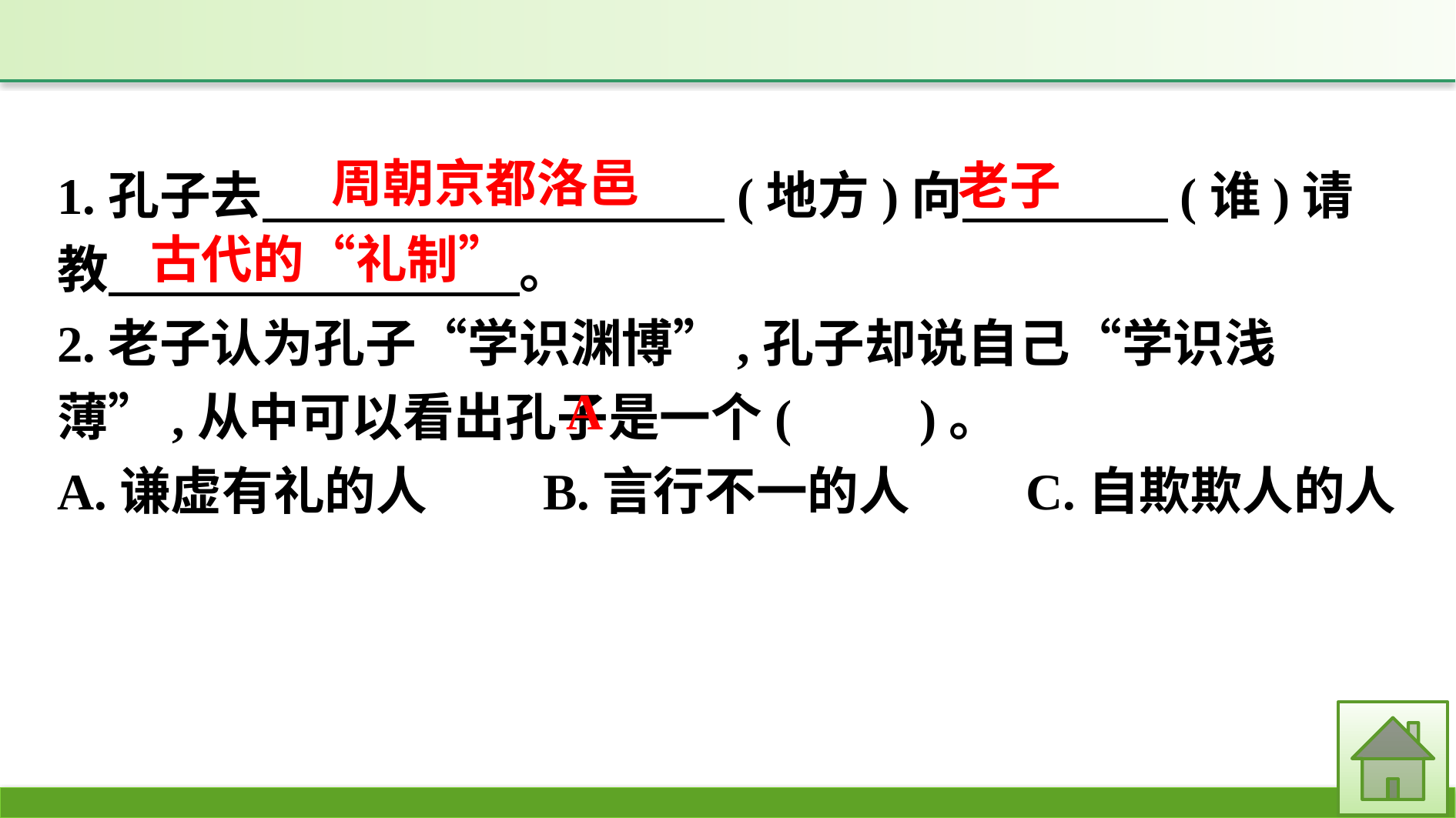

1.孔子去　　　　　　　　　(地方)向　　　　(谁)请教　　　　　　　　。
2.老子认为孔子“学识渊博”,孔子却说自己“学识浅薄”,从中可以看出孔子是一个(　　)。
A.谦虚有礼的人　　B.言行不一的人　　C.自欺欺人的人
周朝京都洛邑
老子
古代的“礼制”
A